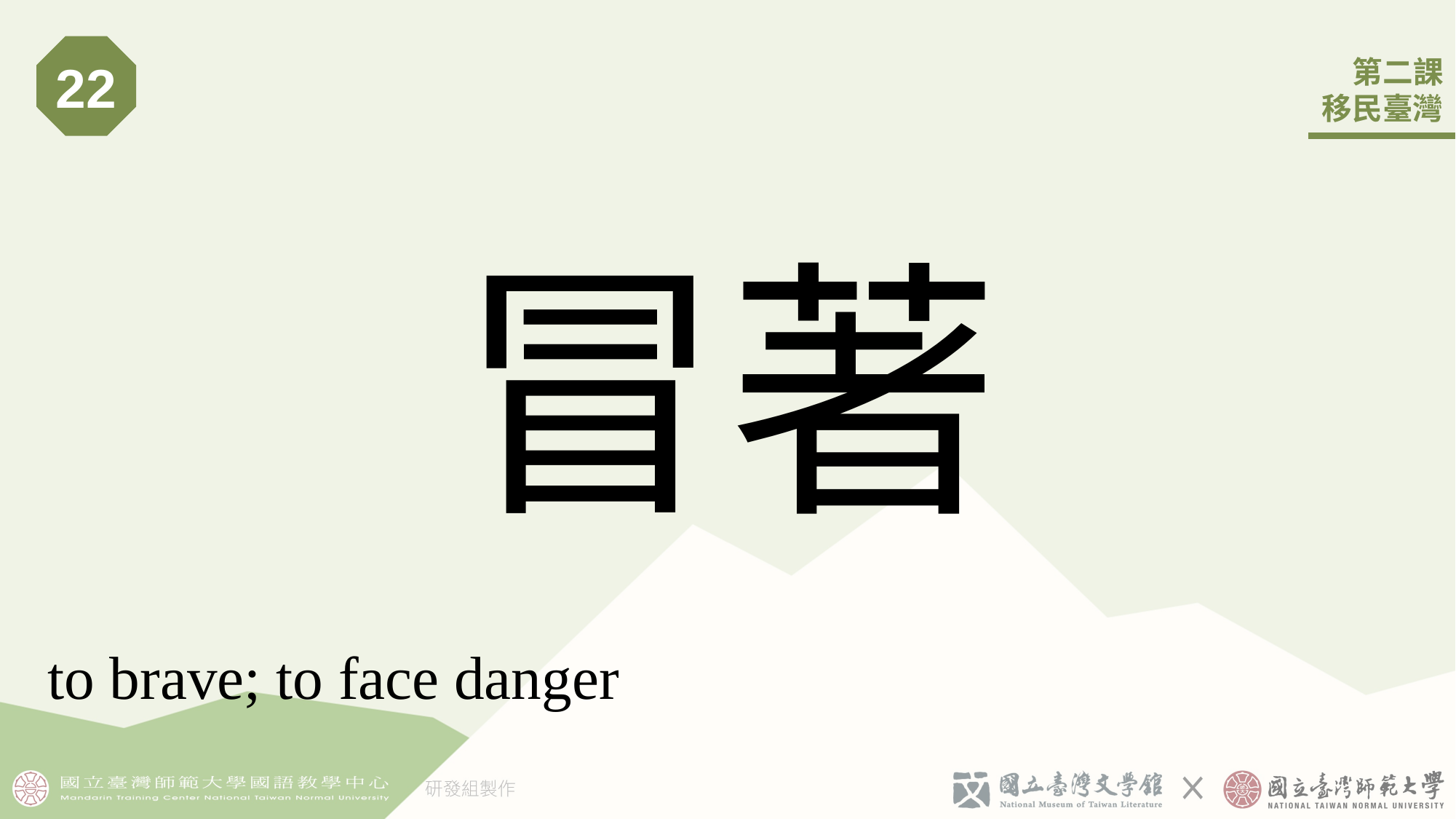

22
# 冒著
to brave; to face danger